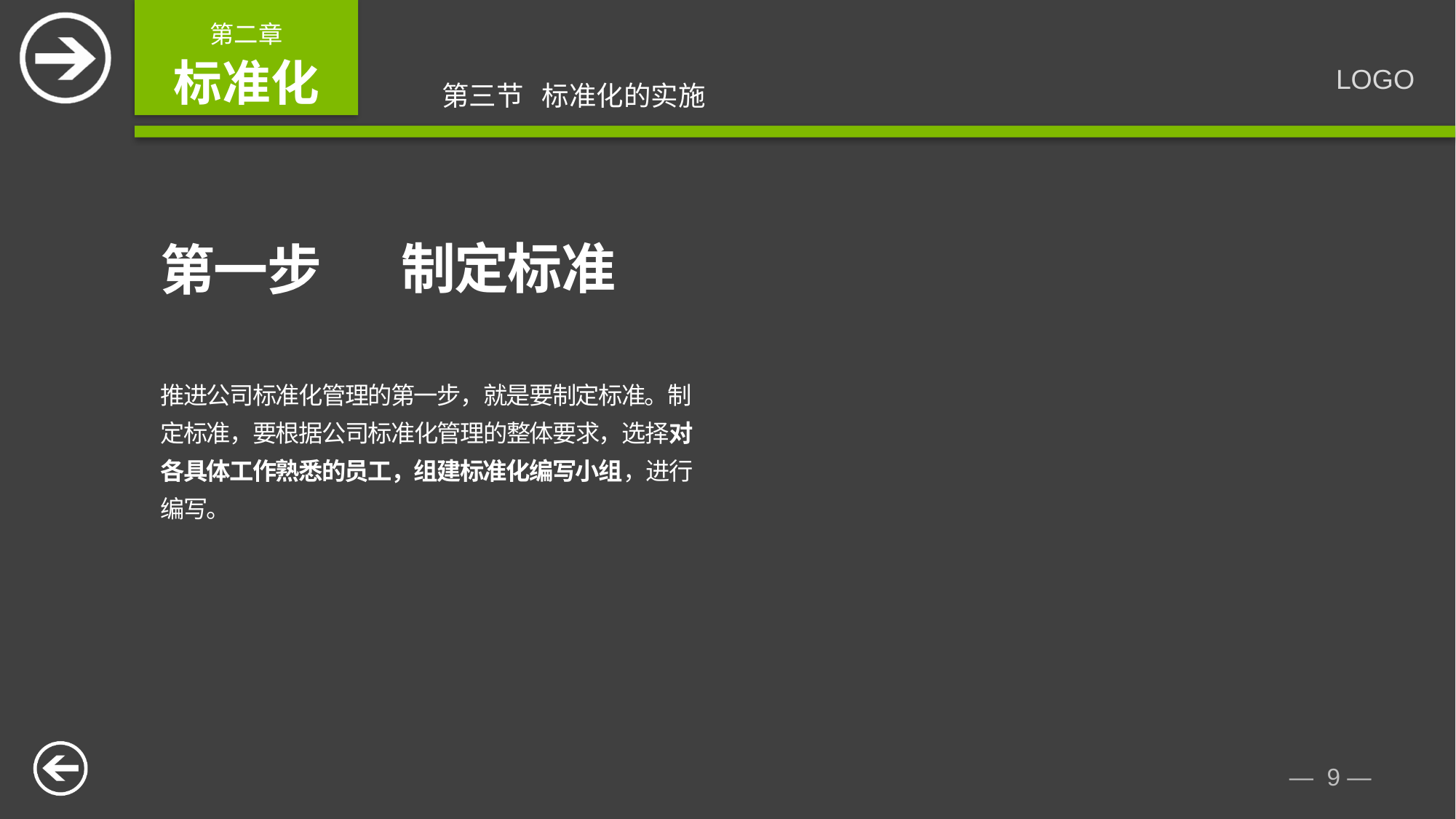

制定标准
第一步
推进公司标准化管理的第一步，就是要制定标准。制定标准，要根据公司标准化管理的整体要求，选择对各具体工作熟悉的员工，组建标准化编写小组，进行编写。